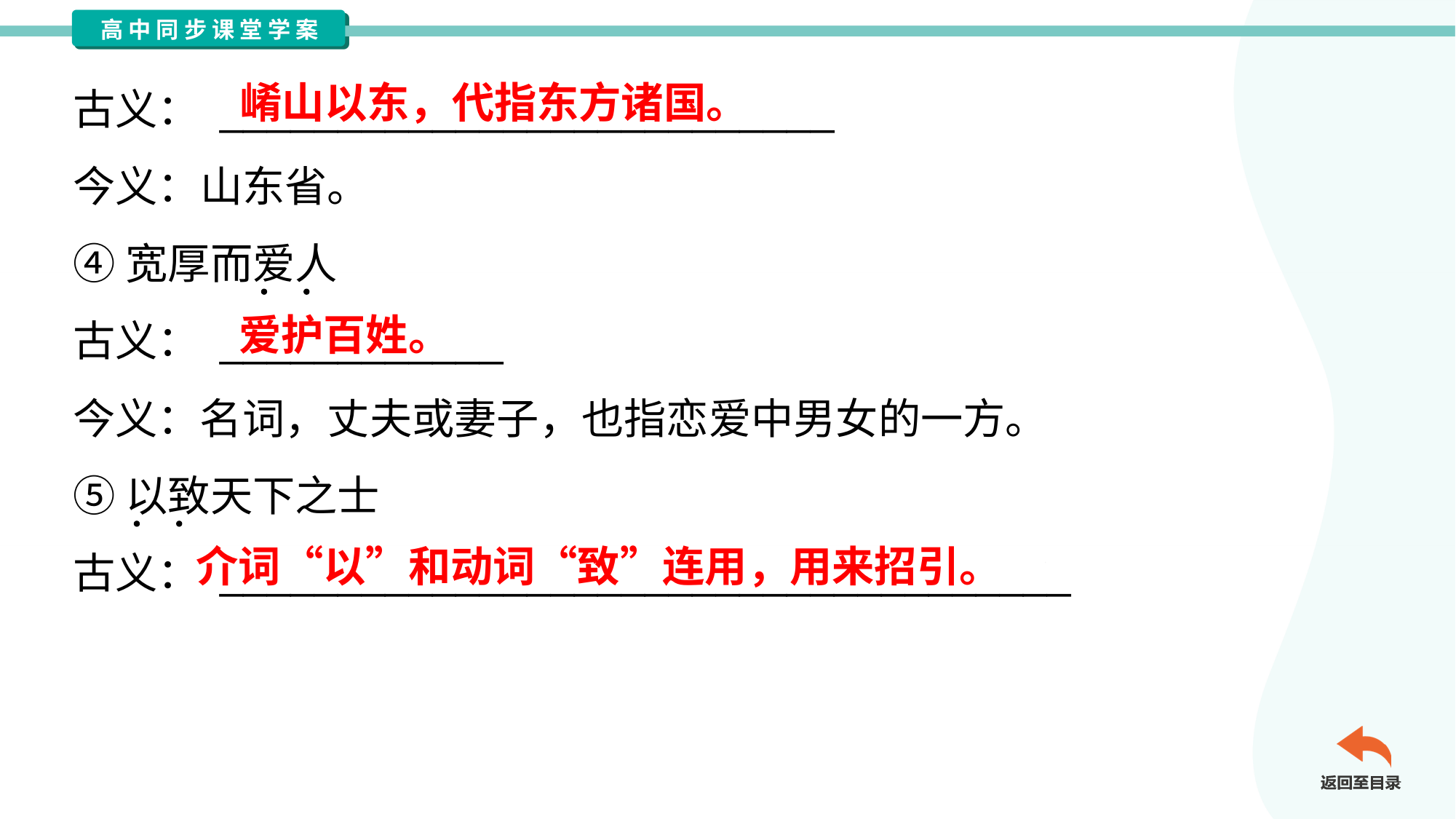

崤山以东，代指东方诸国。
古义： __________________________
今义：山东省。
④宽厚而爱人
古义： ____________
今义：名词，丈夫或妻子，也指恋爱中男女的一方。
⑤以致天下之士
古义： ____________________________________

爱护百姓。

介词“以”和动词“致”连用，用来招引。